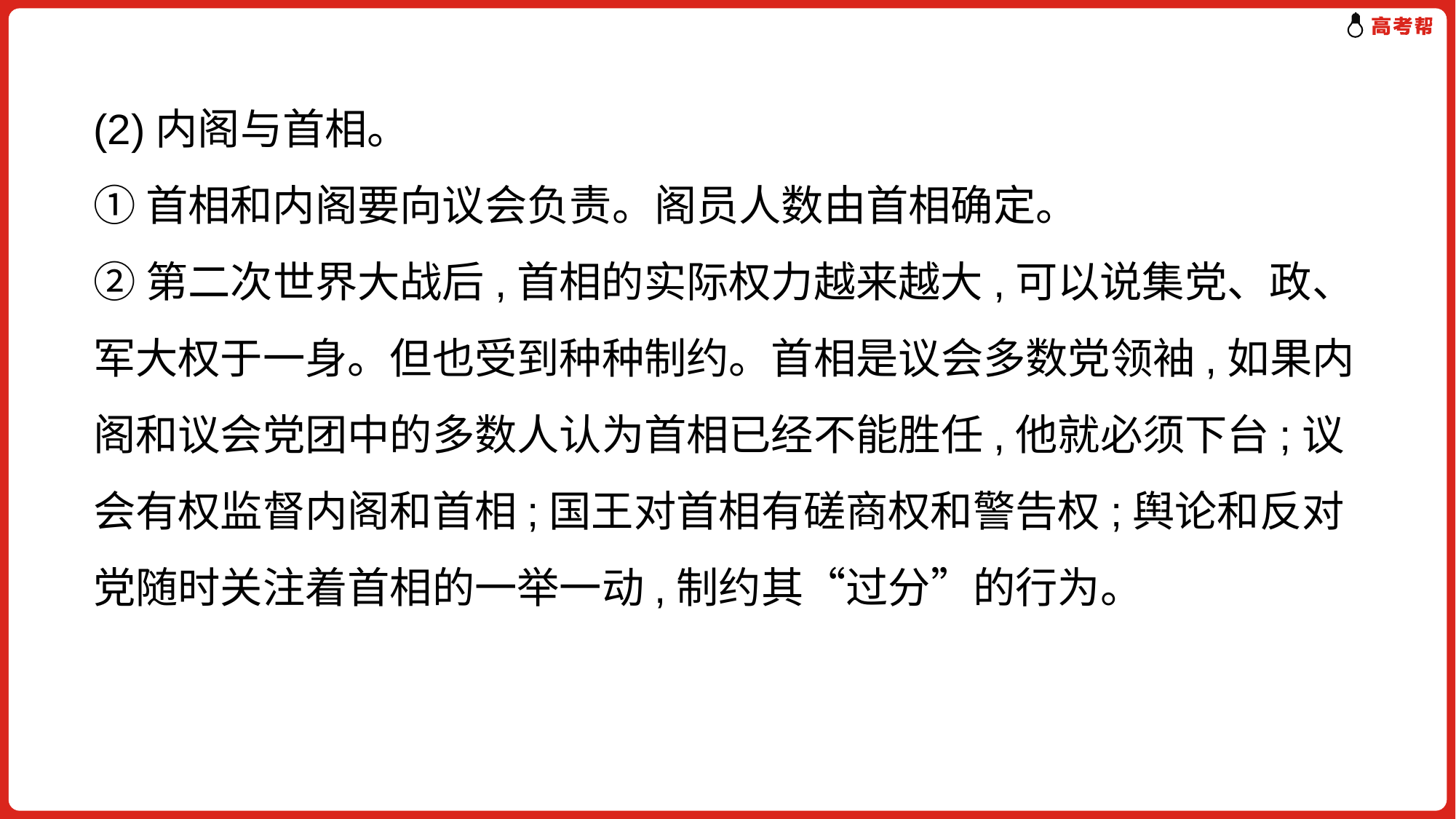

(2)内阁与首相。
①首相和内阁要向议会负责。阁员人数由首相确定。
②第二次世界大战后,首相的实际权力越来越大,可以说集党、政、军大权于一身。但也受到种种制约。首相是议会多数党领袖,如果内阁和议会党团中的多数人认为首相已经不能胜任,他就必须下台;议会有权监督内阁和首相;国王对首相有磋商权和警告权;舆论和反对党随时关注着首相的一举一动,制约其“过分”的行为。